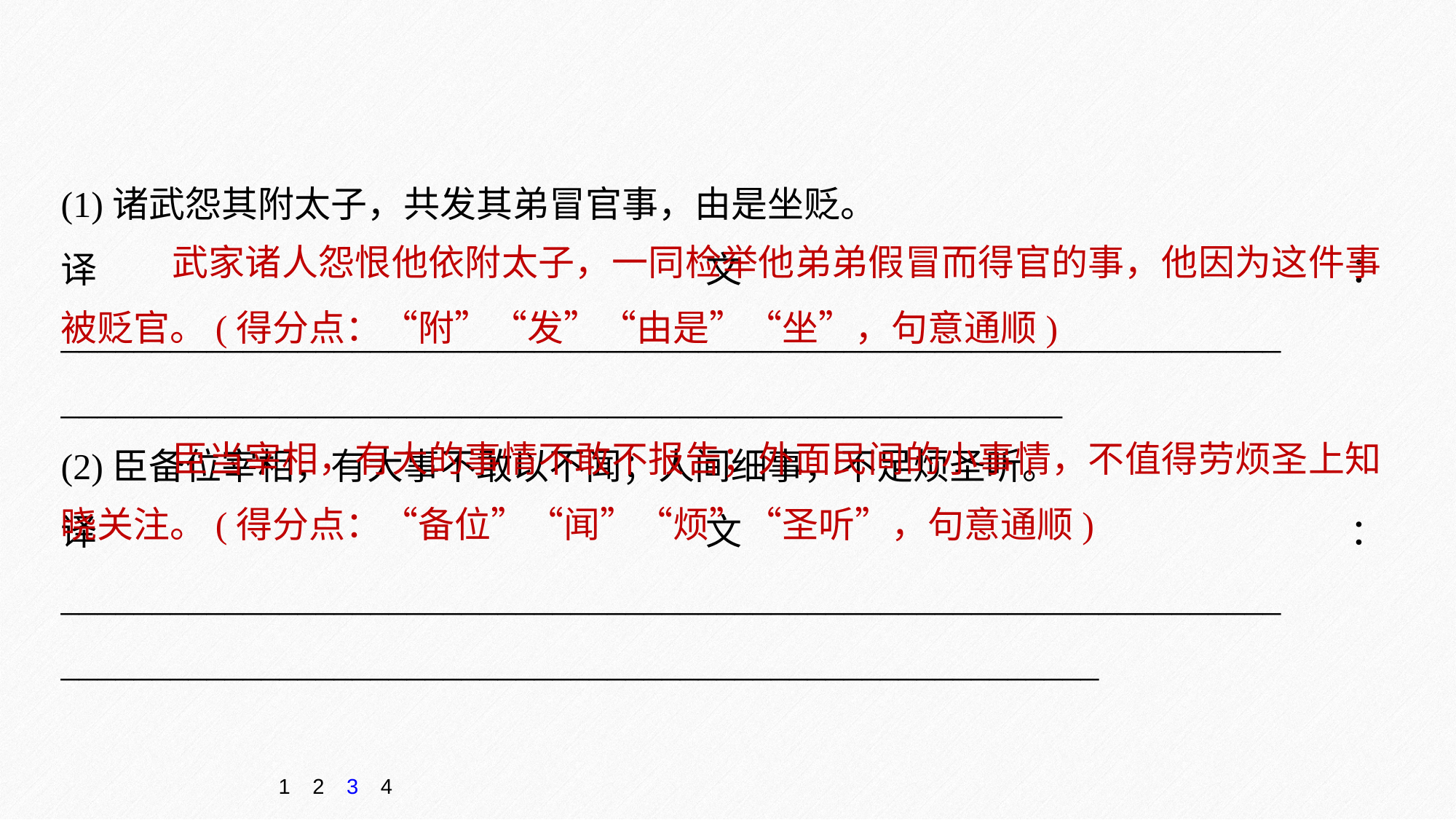

(1)诸武怨其附太子，共发其弟冒官事，由是坐贬。
译文：___________________________________________________________________
_______________________________________________________
(2)臣备位宰相，有大事不敢以不闻；人间细事，不足烦圣听。
译文：___________________________________________________________________
_________________________________________________________
            武家诸人怨恨他依附太子，一同检举他弟弟假冒而得官的事，他因为这件事被贬官。(得分点：“附”“发”“由是”“坐”，句意通顺)

            臣当宰相，有大的事情不敢不报告；外面民间的小事情，不值得劳烦圣上知晓关注。(得分点：“备位”“闻”“烦”“圣听”，句意通顺)
1
2
3
4